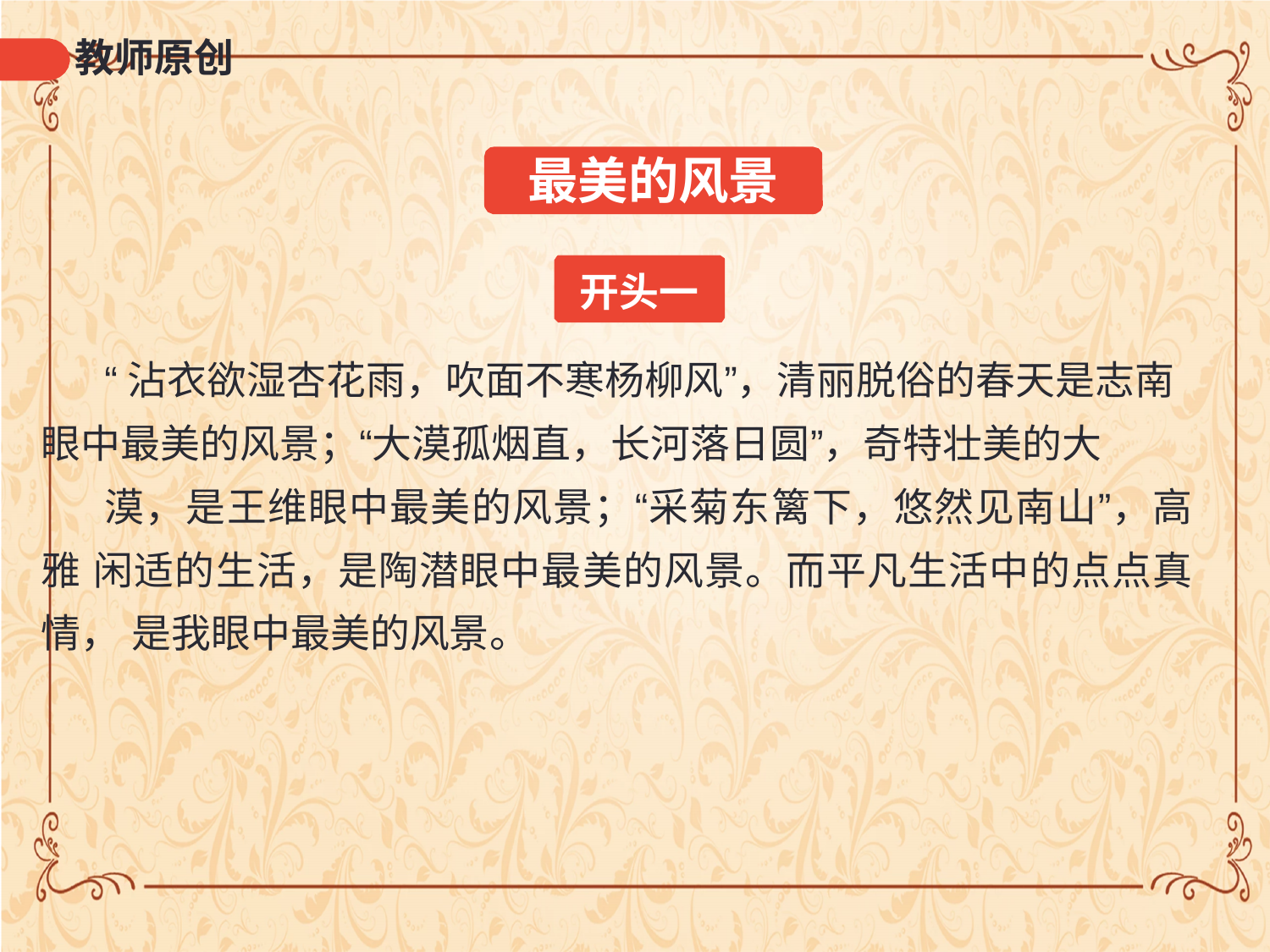

# 教师原创

最美的风景

开头一
“沾衣欲湿杏花雨，吹面不寒杨柳风”，清丽脱俗的春天是志南 眼中最美的风景；“大漠孤烟直，长河落日圆”，奇特壮美的大
漠，是王维眼中最美的风景；“采菊东篱下，悠然见南山”，高雅 闲适的生活，是陶潜眼中最美的风景。而平凡生活中的点点真情， 是我眼中最美的风景。